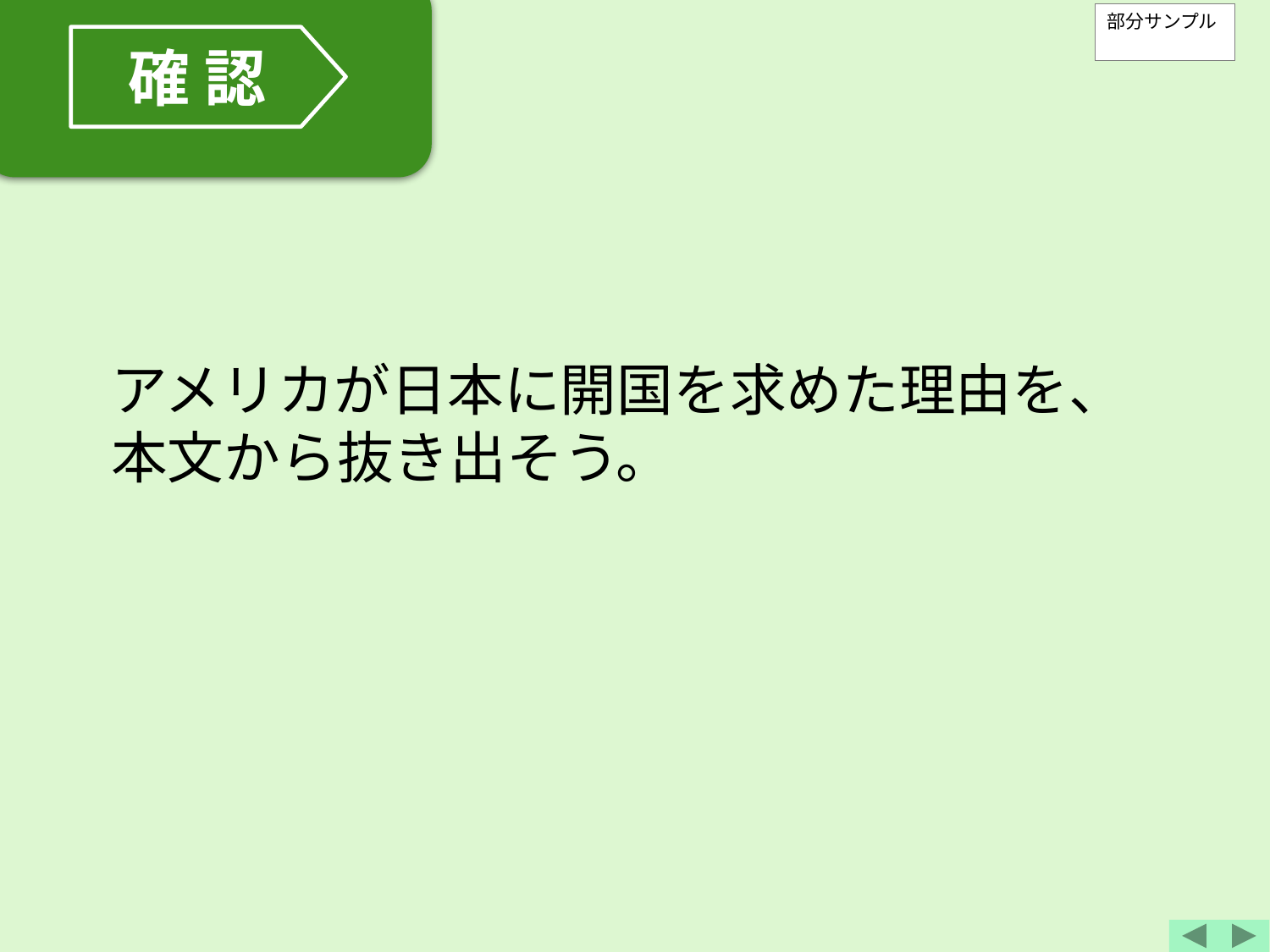

部分サンプル
確 認
アメリカが日本に開国を求めた理由を、本文から抜き出そう。